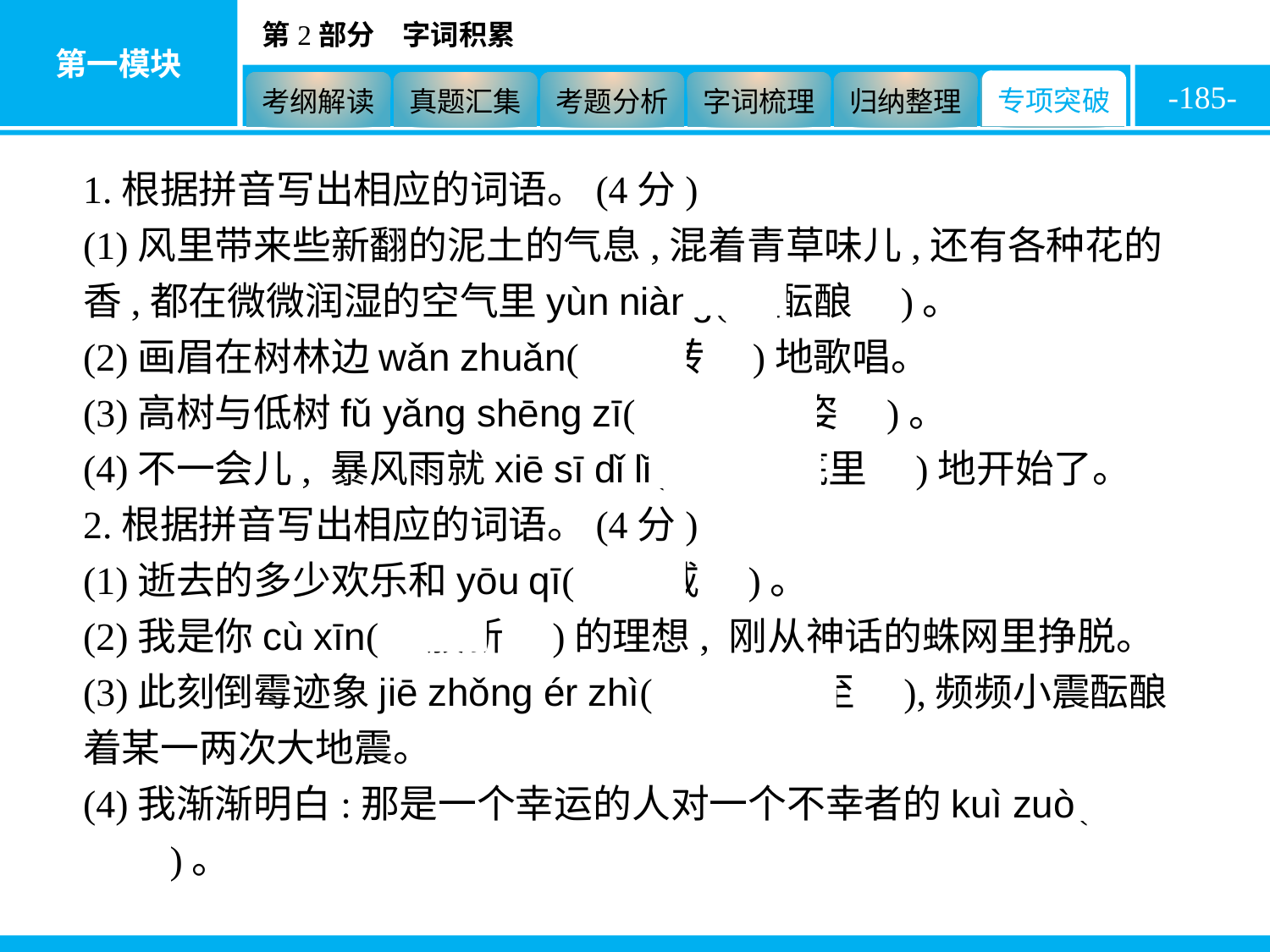

-185-
1.根据拼音写出相应的词语。(4分)
(1)风里带来些新翻的泥土的气息,混着青草味儿,还有各种花的香,都在微微润湿的空气里yùn niàng(　酝酿　)。
(2)画眉在树林边wǎn zhuǎn(　婉转　)地歌唱。
(3)高树与低树fǔ yǎng shēng zī(　俯仰生姿　)。
(4)不一会儿, 暴风雨就xiē sī dǐ lǐ(　歇斯底里　)地开始了。
2.根据拼音写出相应的词语。(4分)
(1)逝去的多少欢乐和yōu qī(　忧戚　)。
(2)我是你cù xīn(　簇新　)的理想, 刚从神话的蛛网里挣脱。
(3)此刻倒霉迹象jiē zhǒng ér zhì(　接踵而至　),频频小震酝酿着某一两次大地震。
(4)我渐渐明白:那是一个幸运的人对一个不幸者的kuì zuò(　愧怍　)。